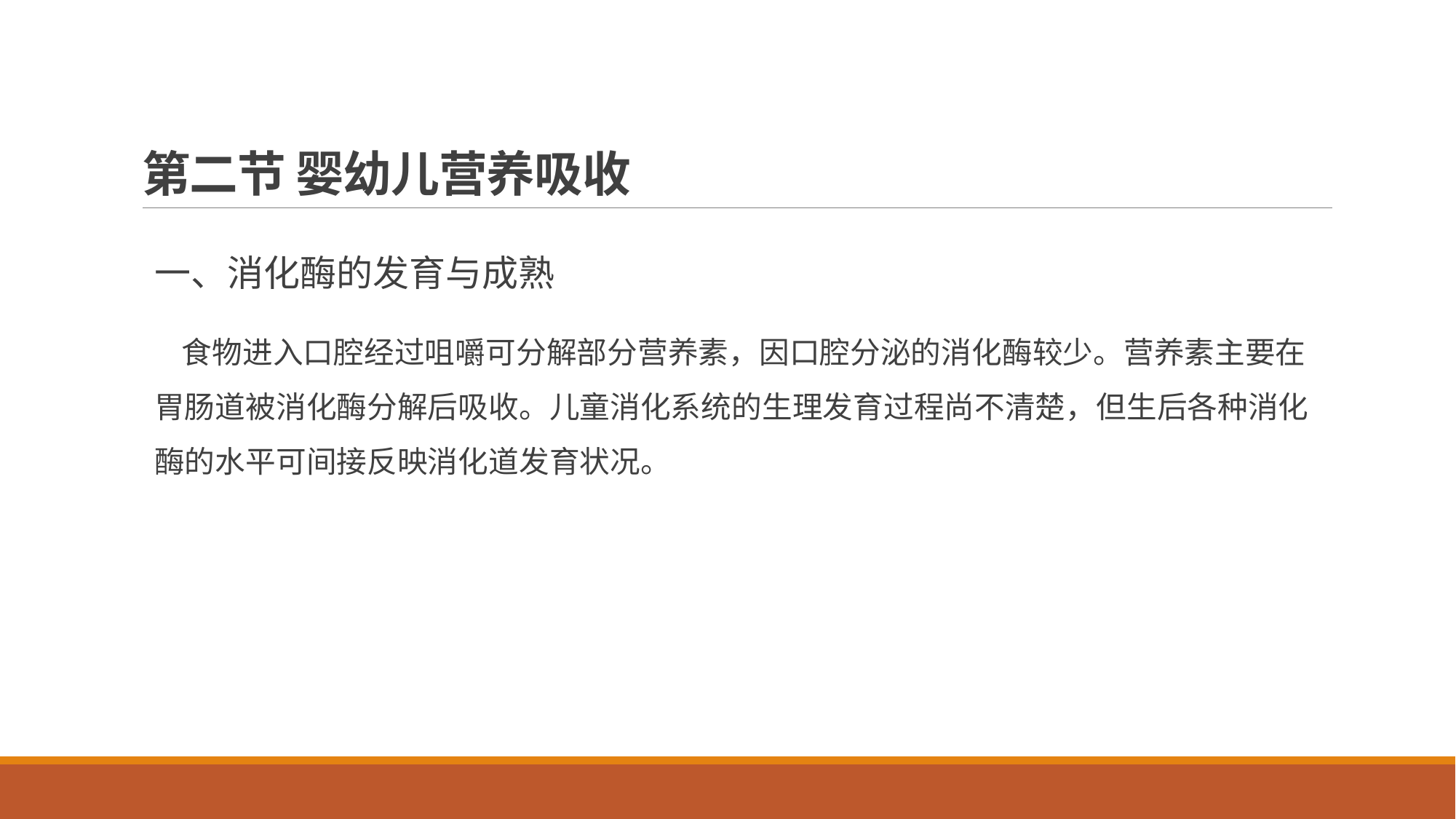

# 第二节 婴幼儿营养吸收
一、消化酶的发育与成熟
   食物进入口腔经过咀嚼可分解部分营养素，因口腔分泌的消化酶较少。营养素主要在胃肠道被消化酶分解后吸收。儿童消化系统的生理发育过程尚不清楚，但生后各种消化酶的水平可间接反映消化道发育状况。